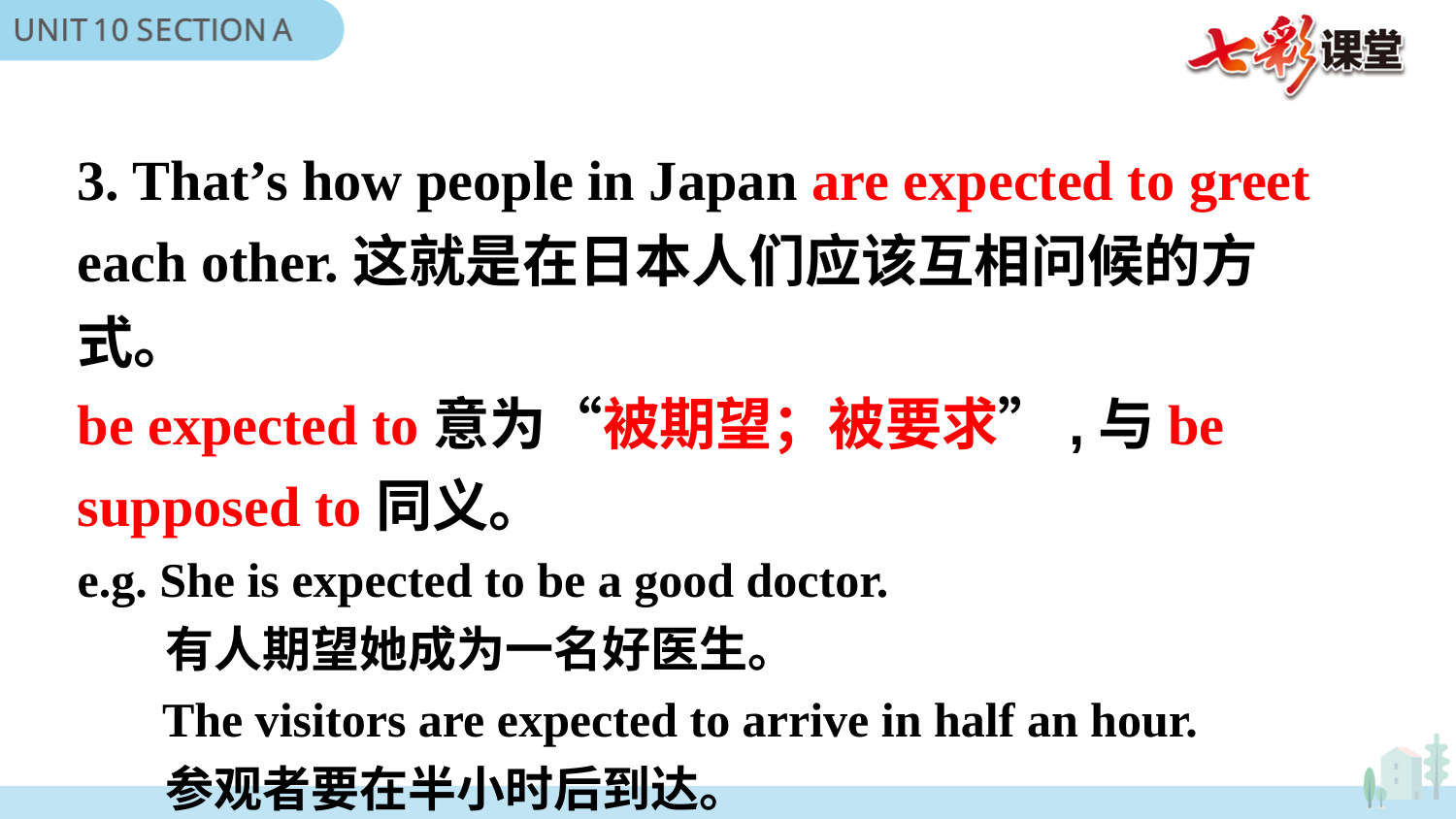

3. That’s how people in Japan are expected to greet each other.这就是在日本人们应该互相问候的方式。
be expected to意为“被期望；被要求”,与be supposed to同义。
e.g. She is expected to be a good doctor.
       有人期望她成为一名好医生。
       The visitors are expected to arrive in half an hour.
       参观者要在半小时后到达。